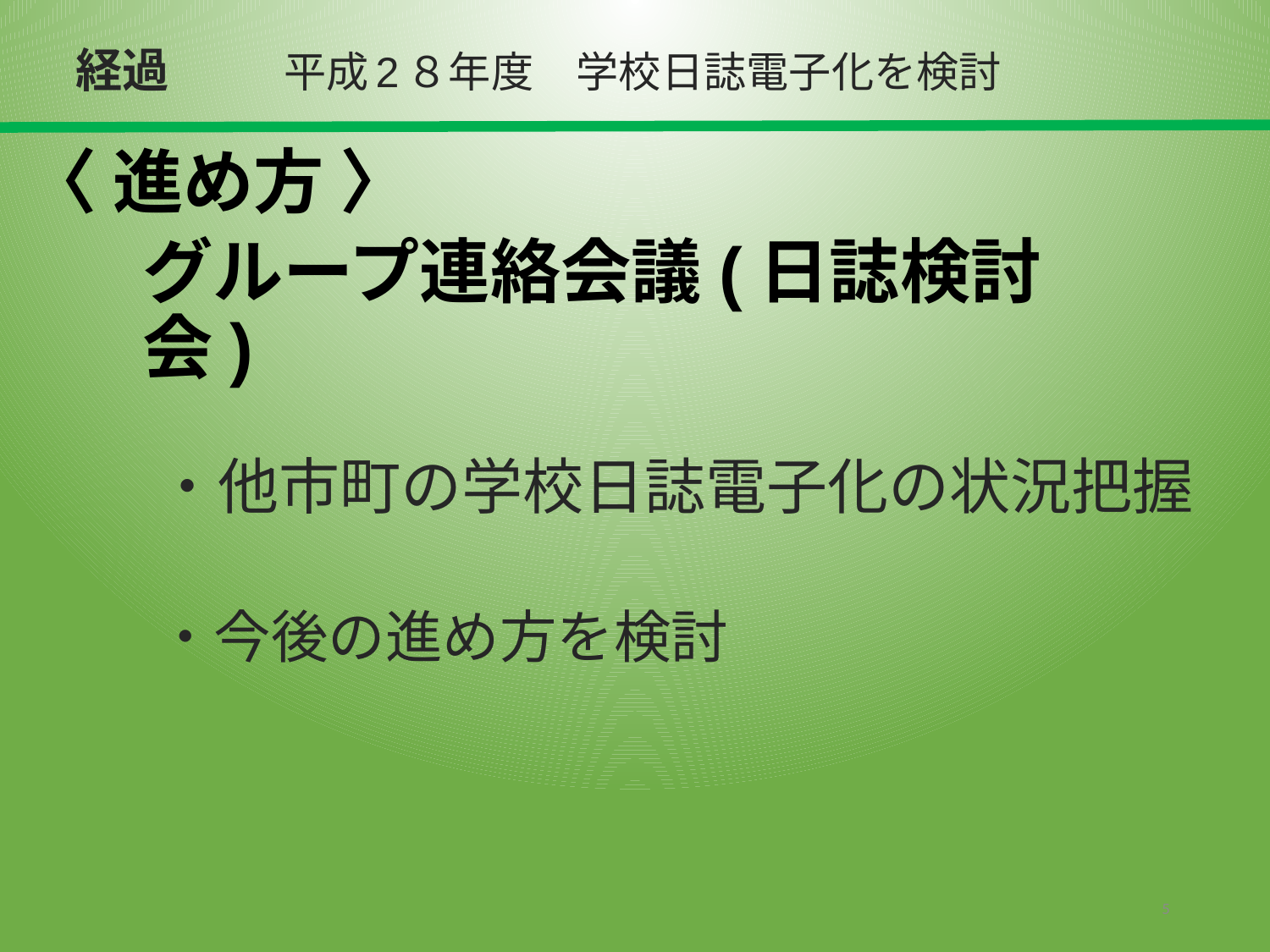

経過
平成2８年度　学校日誌電子化を検討
# 〈 進め方 〉
グループ連絡会議(日誌検討会)

・他市町の学校日誌電子化の状況把握
・今後の進め方を検討
5